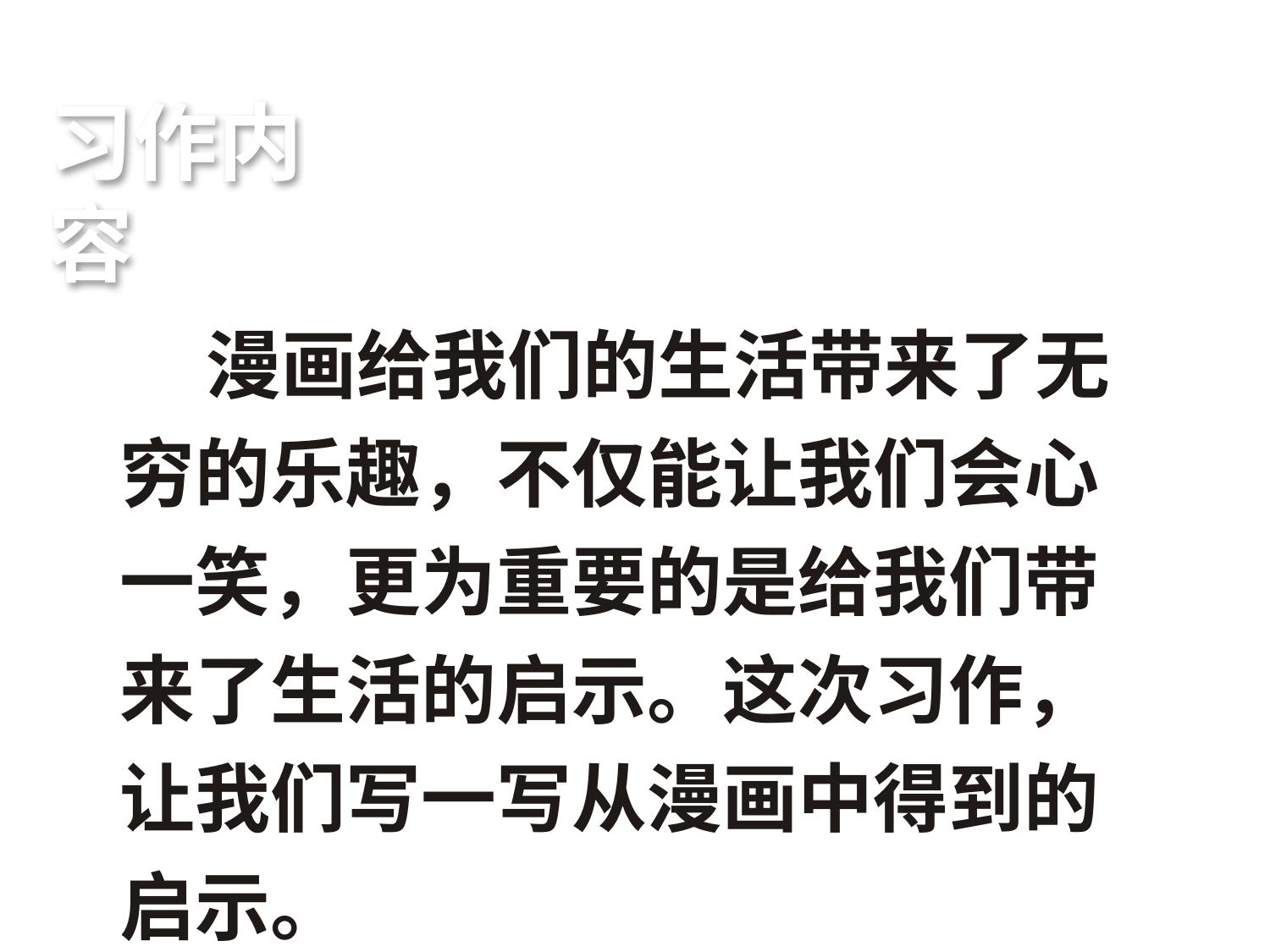

习作内容
    漫画给我们的生活带来了无穷的乐趣，不仅能让我们会心一笑，更为重要的是给我们带来了生活的启示。这次习作，让我们写一写从漫画中得到的启示。